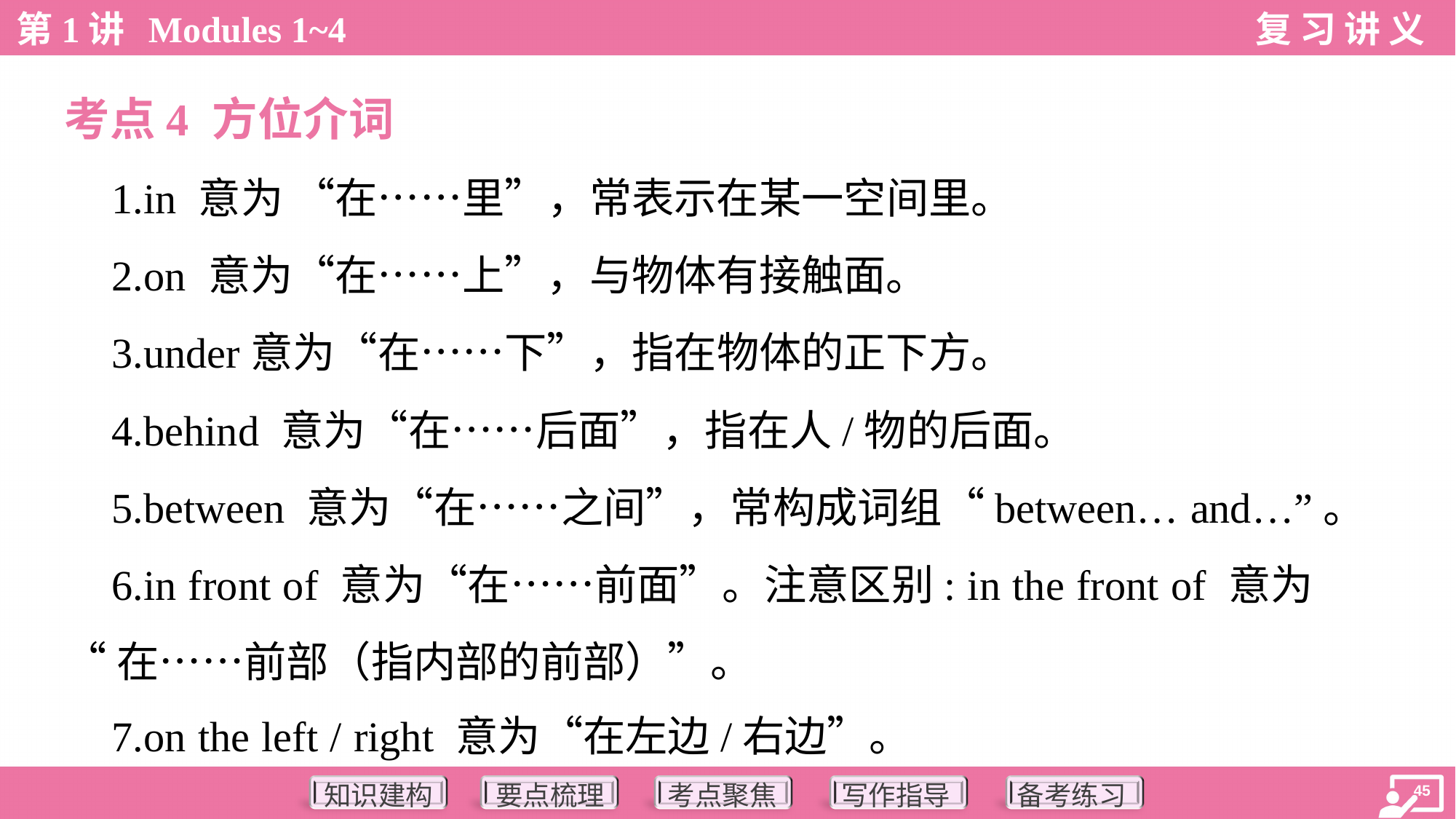

考点4 方位介词
    1.in 意为 “在……里”，常表示在某一空间里。
    2.on 意为“在……上”，与物体有接触面。
    3.under意为“在……下”，指在物体的正下方。
    4.behind 意为“在……后面”，指在人/物的后面。
    5.between 意为“在……之间”，常构成词组“between… and…”。
    6.in front of 意为“在……前面”。注意区别: in the front of 意为
“在……前部（指内部的前部）”。
    7.on the left / right 意为“在左边/右边”。